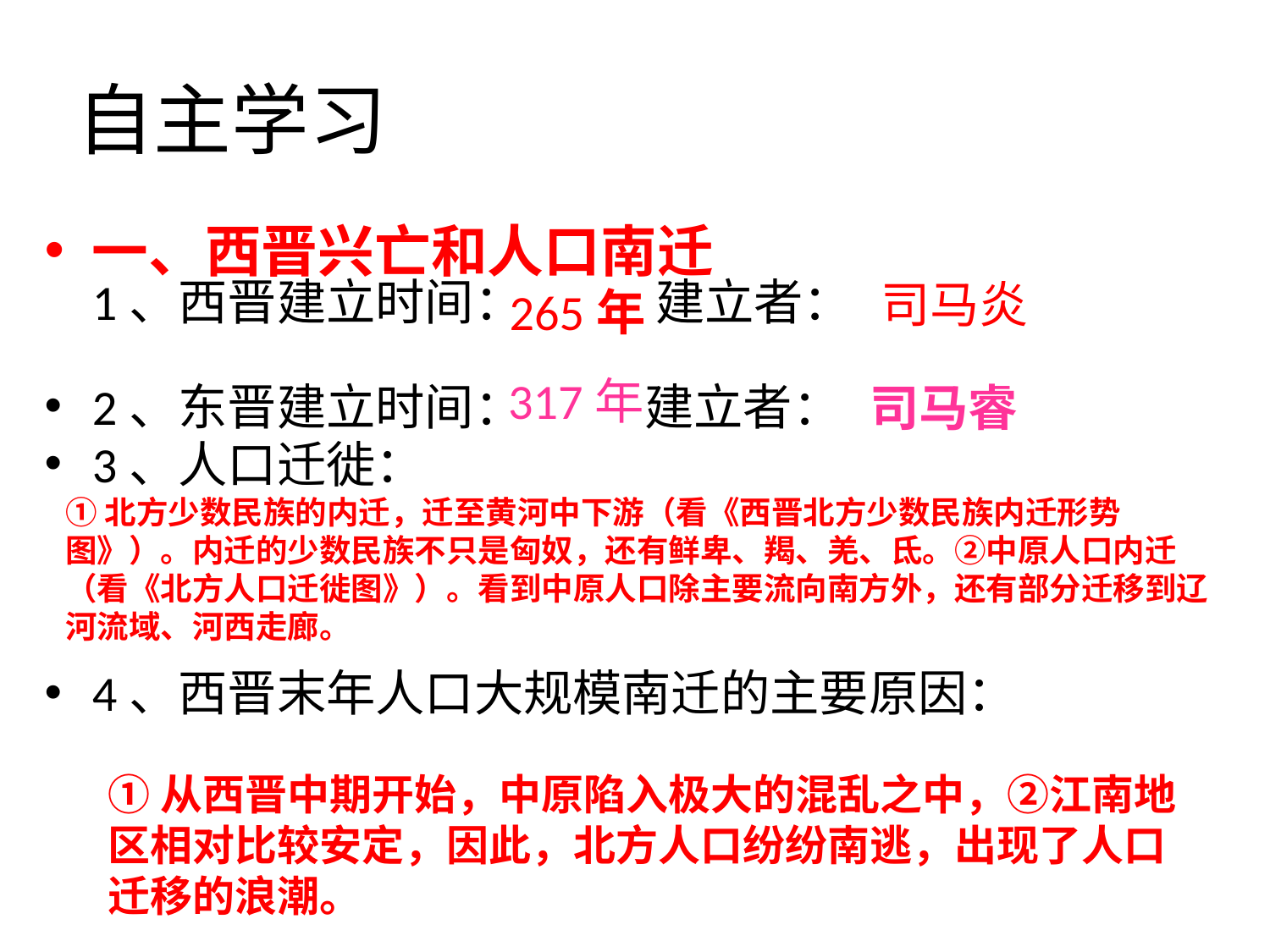

# 自主学习
一、西晋兴亡和人口南迁
1、西晋建立时间：            建立者：
2、东晋建立时间：           建立者：
3、人口迁徙：

4、西晋末年人口大规模南迁的主要原因：
司马炎
265年
317年
司马睿
①北方少数民族的内迁，迁至黄河中下游（看《西晋北方少数民族内迁形势图》）。内迁的少数民族不只是匈奴，还有鲜卑、羯、羌、氐。②中原人口内迁（看《北方人口迁徙图》）。看到中原人口除主要流向南方外，还有部分迁移到辽河流域、河西走廊。
①从西晋中期开始，中原陷入极大的混乱之中，②江南地区相对比较安定，因此，北方人口纷纷南逃，出现了人口迁移的浪潮。